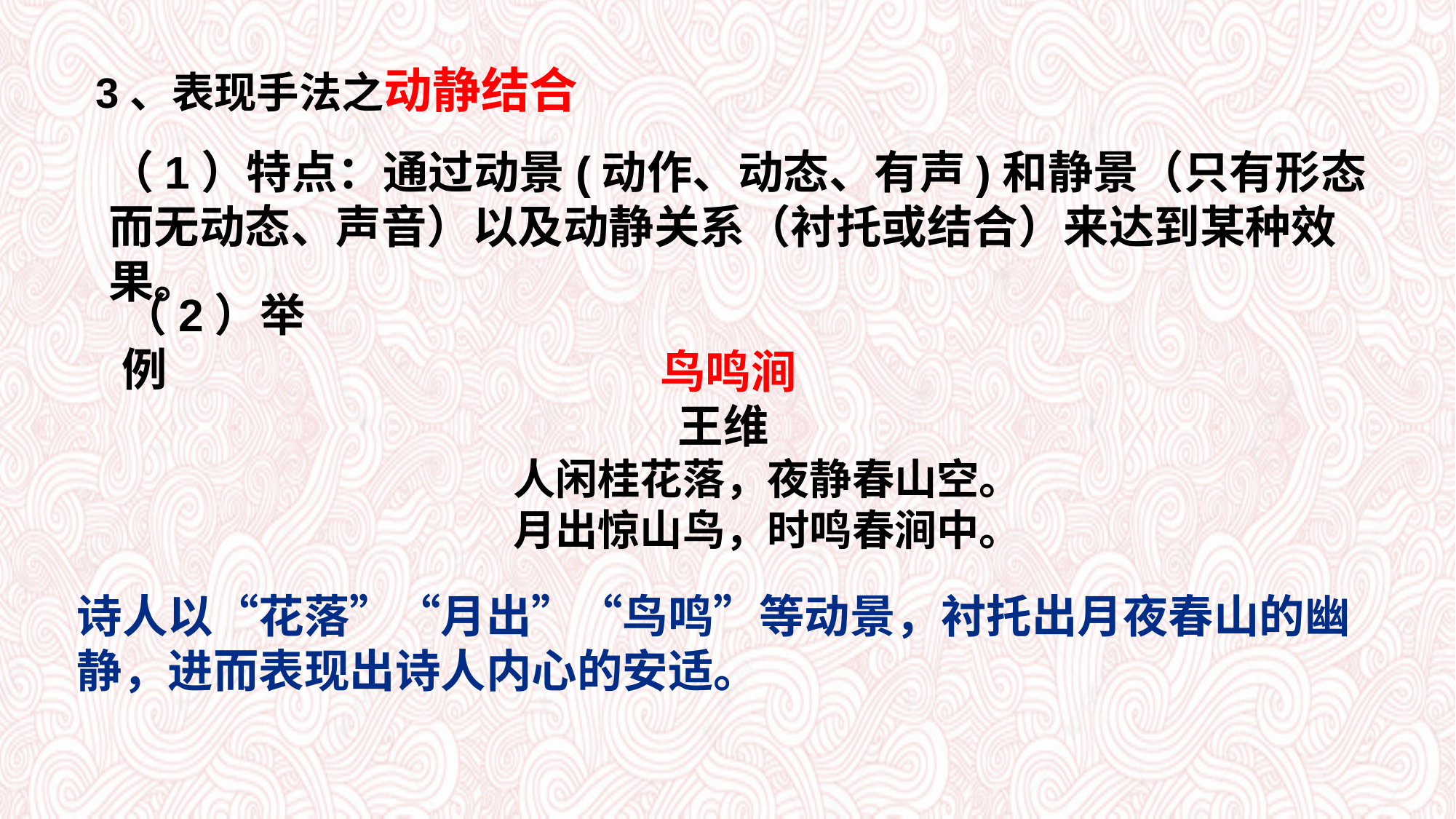

3、表现手法之动静结合
（1）特点：通过动景(动作、动态、有声)和静景（只有形态而无动态、声音）以及动静关系（衬托或结合）来达到某种效果。
（2）举例
鸟鸣涧
王维
       人闲桂花落，夜静春山空。
       月出惊山鸟，时鸣春涧中。
诗人以“花落”“月出”“鸟鸣”等动景，衬托出月夜春山的幽静，进而表现出诗人内心的安适。